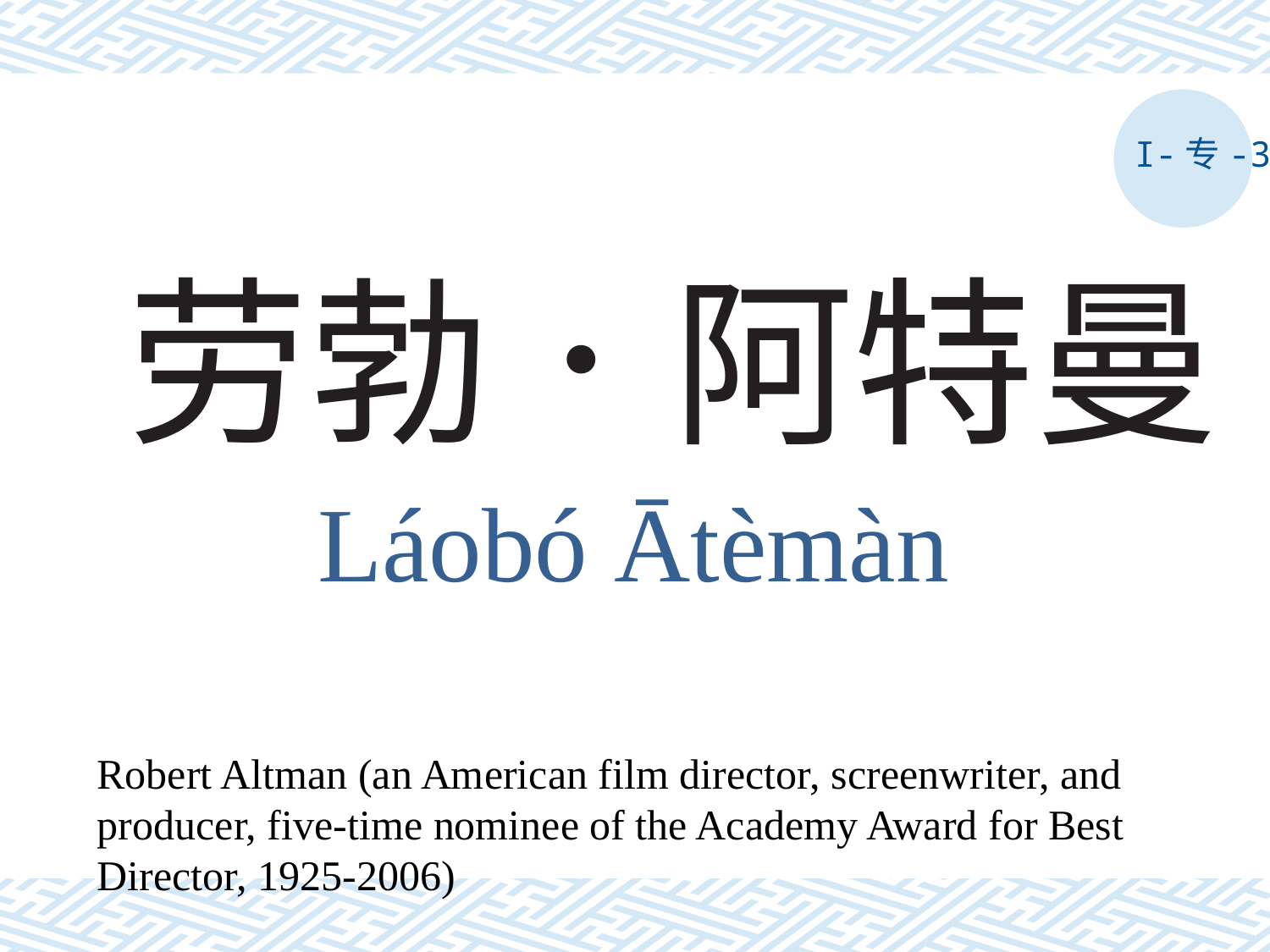

I-专-3

# 劳勃．阿特曼
Láobó ātèmàn
Robert Altman (an American film director, screenwriter, and producer, five-time nominee of the Academy Award for Best Director, 1925-2006)